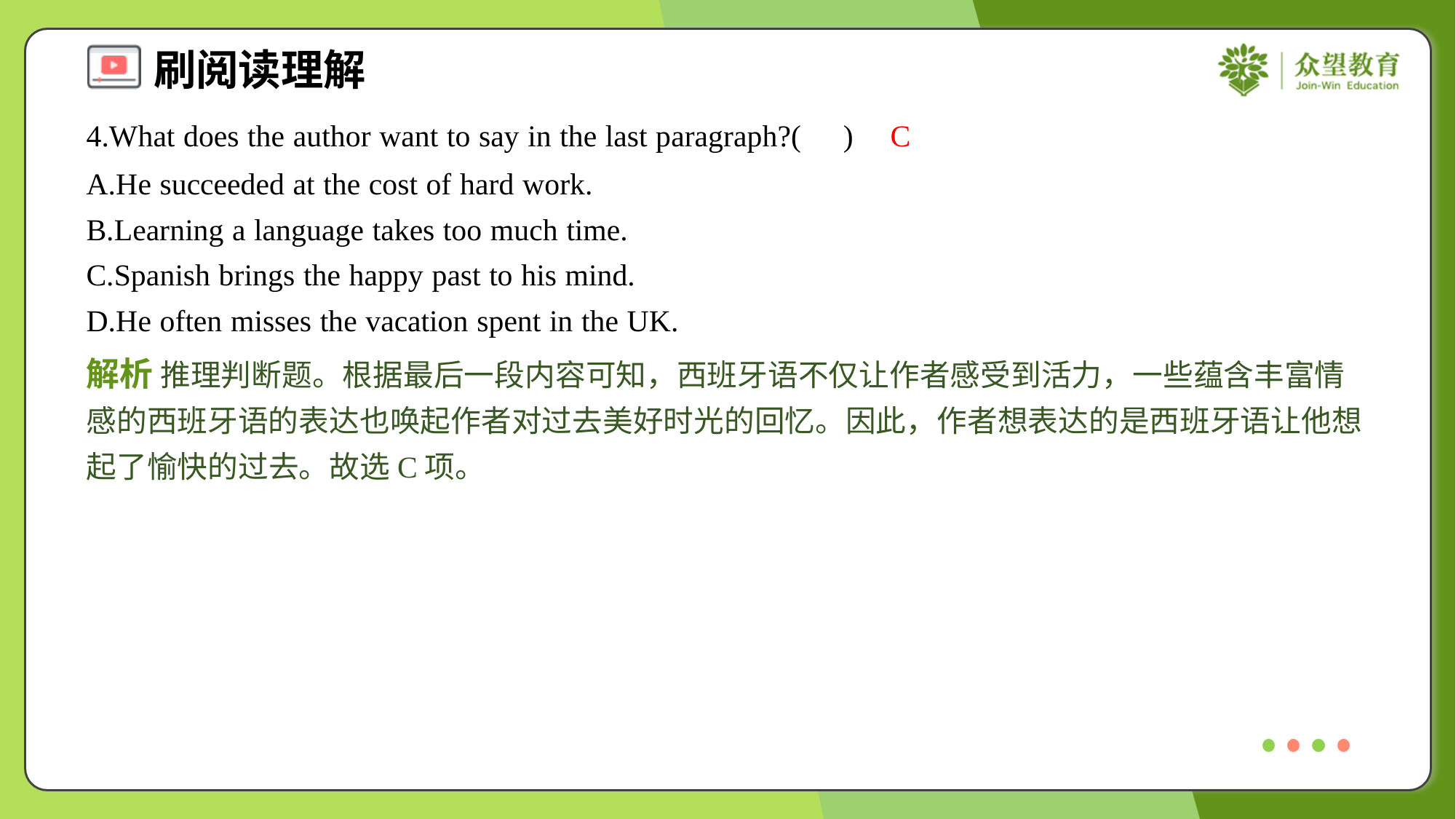

4.What does the author want to say in the last paragraph?(     )
C
A.He succeeded at the cost of hard work.
B.Learning a language takes too much time.
C.Spanish brings the happy past to his mind.
D.He often misses the vacation spent in the UK.
解析 推理判断题。根据最后一段内容可知，西班牙语不仅让作者感受到活力，一些蕴含丰富情感的西班牙语的表达也唤起作者对过去美好时光的回忆。因此，作者想表达的是西班牙语让他想起了愉快的过去。故选C项。